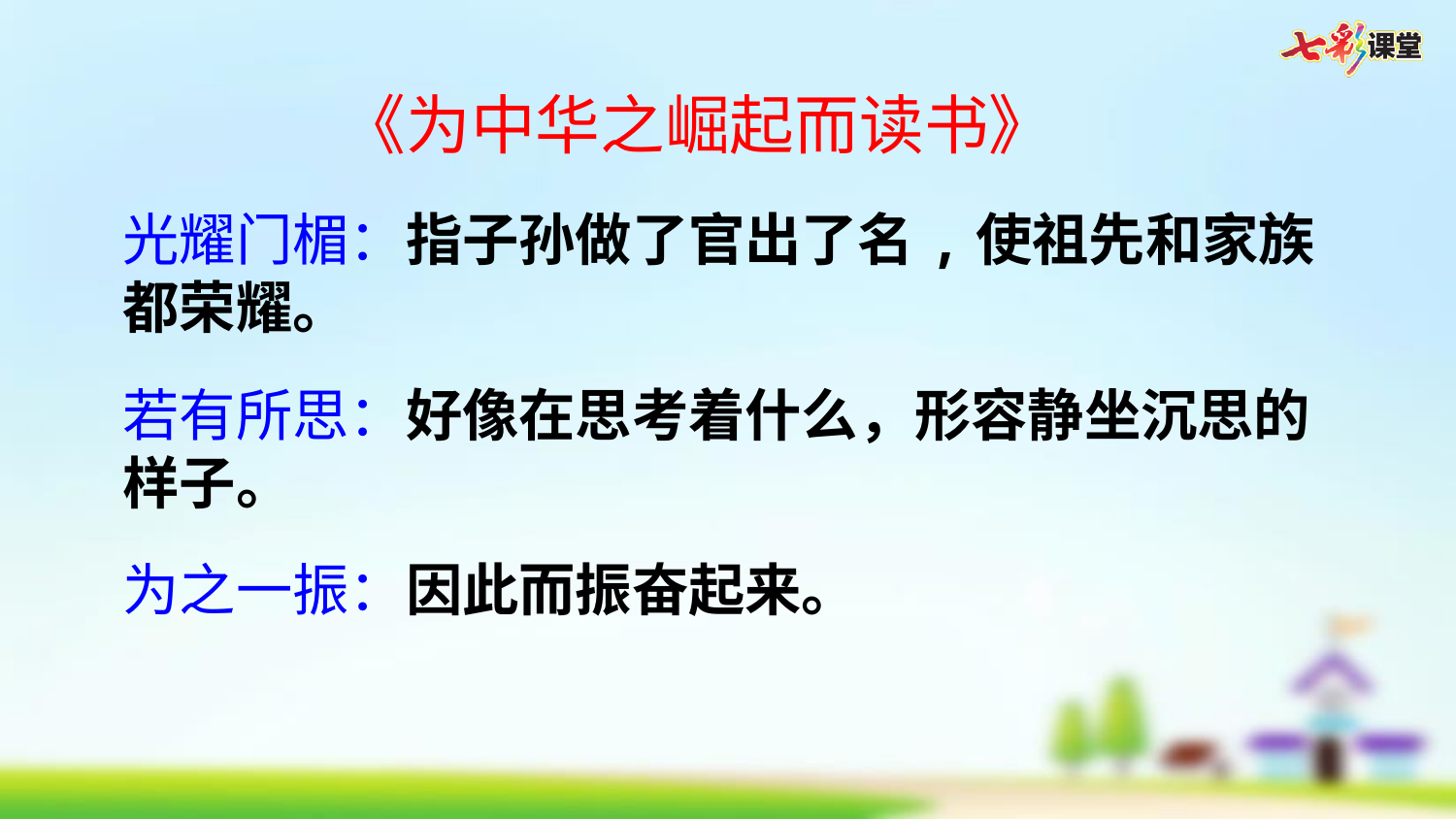

《为中华之崛起而读书》
光耀门楣：指子孙做了官出了名,使祖先和家族都荣耀。
若有所思：好像在思考着什么，形容静坐沉思的样子。
为之一振：因此而振奋起来。